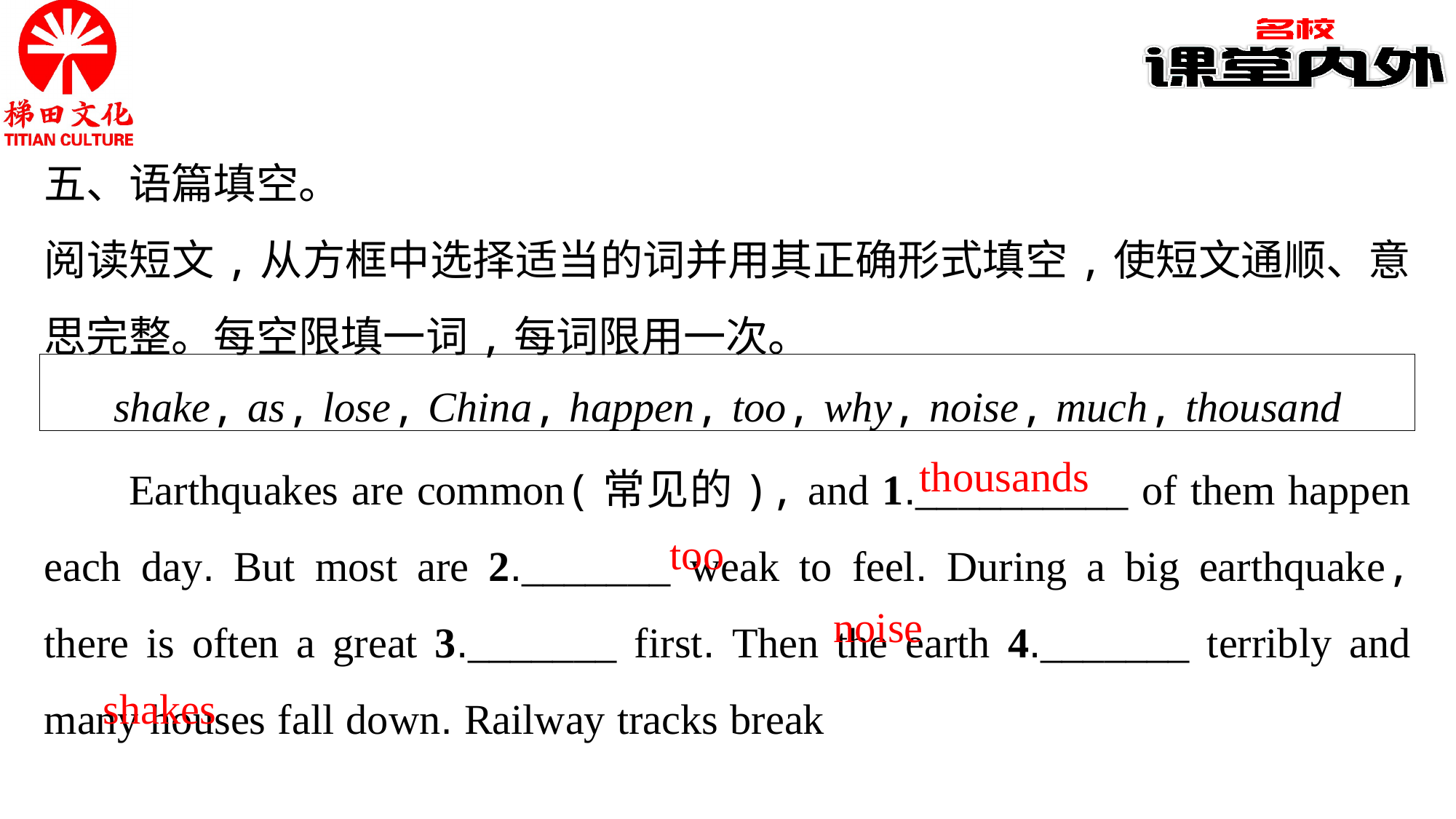

五、语篇填空。
阅读短文,从方框中选择适当的词并用其正确形式填空,使短文通顺、意思完整。每空限填一词,每词限用一次。
shake, as, lose, China, happen, too, why, noise, much, thousand
Earthquakes are common(常见的), and 1.__________ of them happen each day. But most are 2._______ weak to feel. During a big earthquake, there is often a great 3._______ first. Then the earth 4._______ terribly and many houses fall down. Railway tracks break
thousands
too
noise
shakes